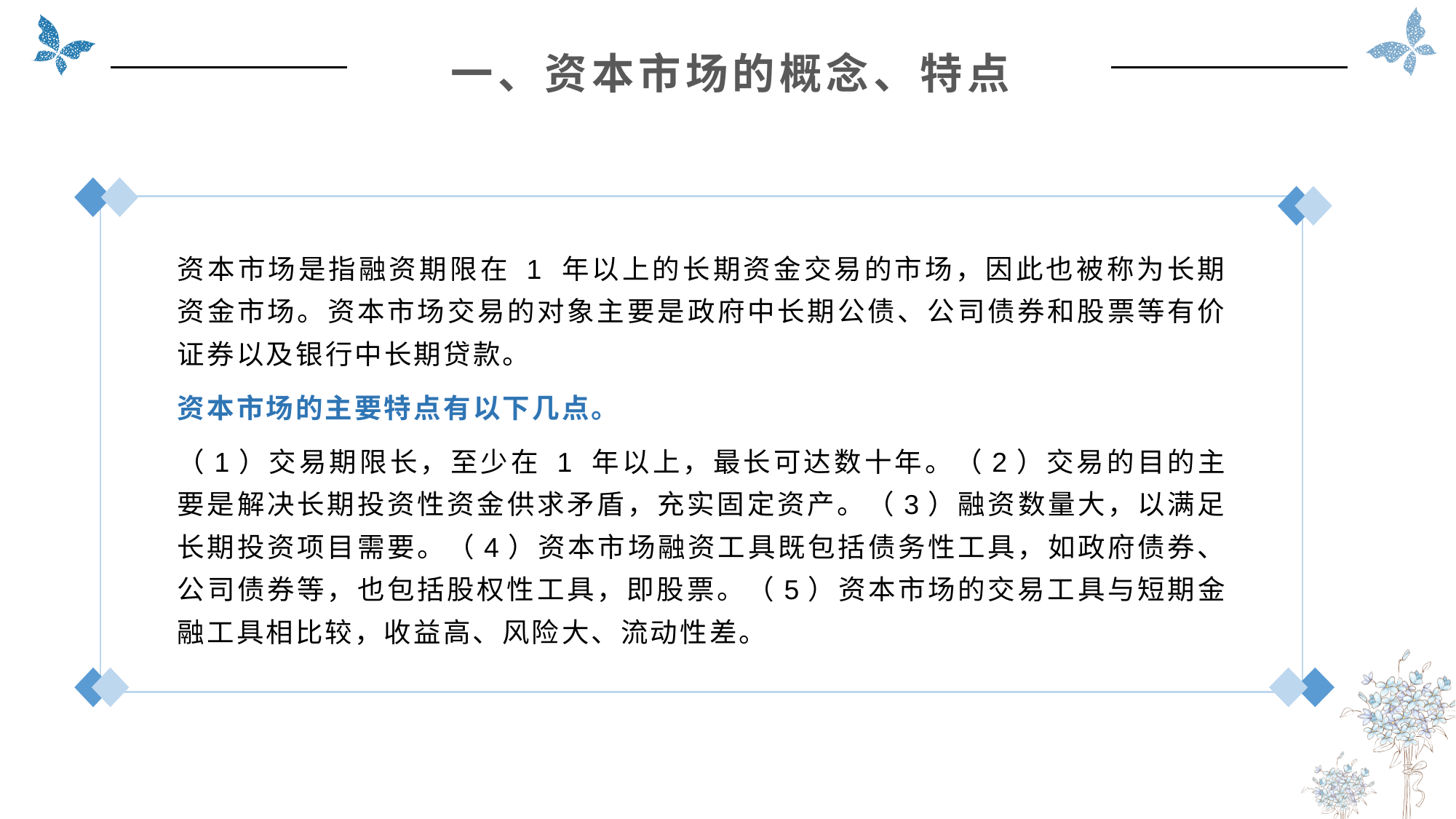

一、资本市场的概念、特点

资本市场是指融资期限在 1 年以上的长期资金交易的市场，因此也被称为长期资金市场。资本市场交易的对象主要是政府中长期公债、公司债券和股票等有价证券以及银行中长期贷款。
资本市场的主要特点有以下几点。
（1）交易期限长，至少在 1 年以上，最长可达数十年。（2）交易的目的主要是解决长期投资性资金供求矛盾，充实固定资产。（3）融资数量大，以满足长期投资项目需要。（4）资本市场融资工具既包括债务性工具，如政府债券、公司债券等，也包括股权性工具，即股票。（5）资本市场的交易工具与短期金融工具相比较，收益高、风险大、流动性差。